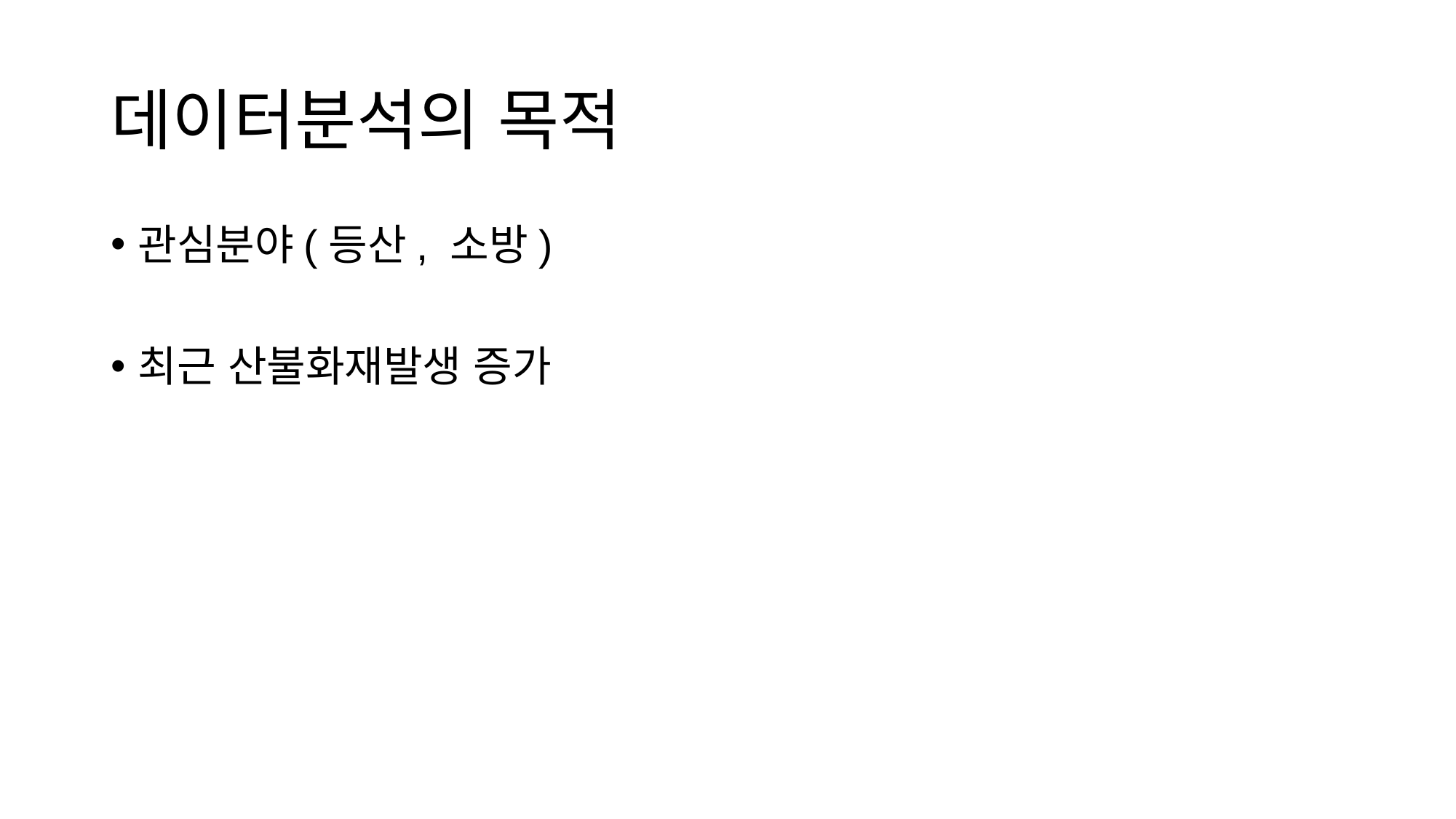

# 데이터분석의 목적
관심분야(등산, 소방)

최근 산불화재발생 증가